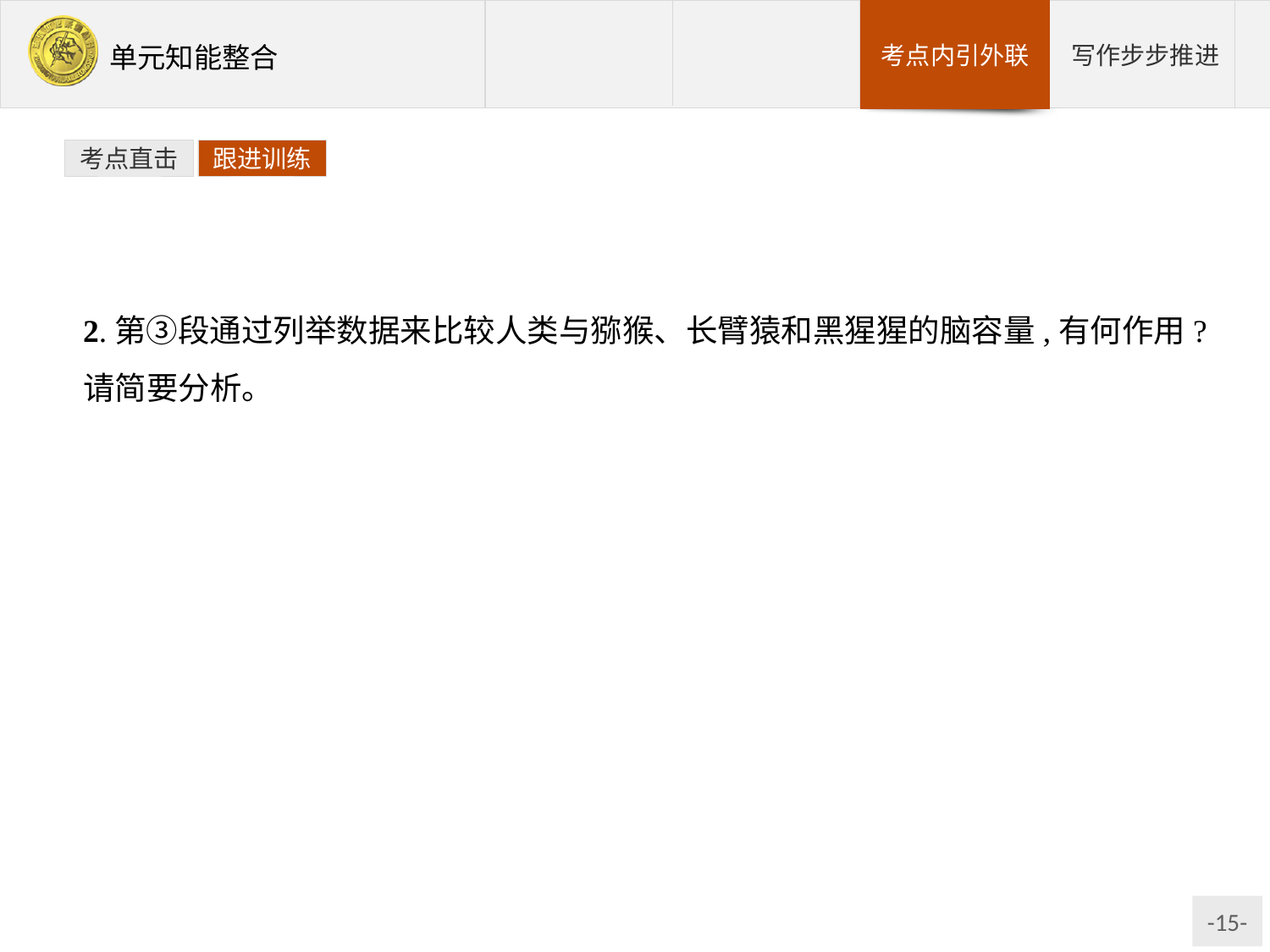

考点直击
跟进训练
2.第③段通过列举数据来比较人类与猕猴、长臂猿和黑猩猩的脑容量,有何作用?请简要分析。
思路解析:在科普文中,列数字和作比较都是常用的说明方法,可以结合要说明的对象,从表达效果的准确、鲜明角度分析。另外,在这段文字中,这处对比还引出下文探究人类智力与脑容量的关系。
参考答案:①科学准确地说明人类脑容量超常,人类比猕猴等灵长类动物聪明。②引出下文对人类脑容量与智力的关系的说明